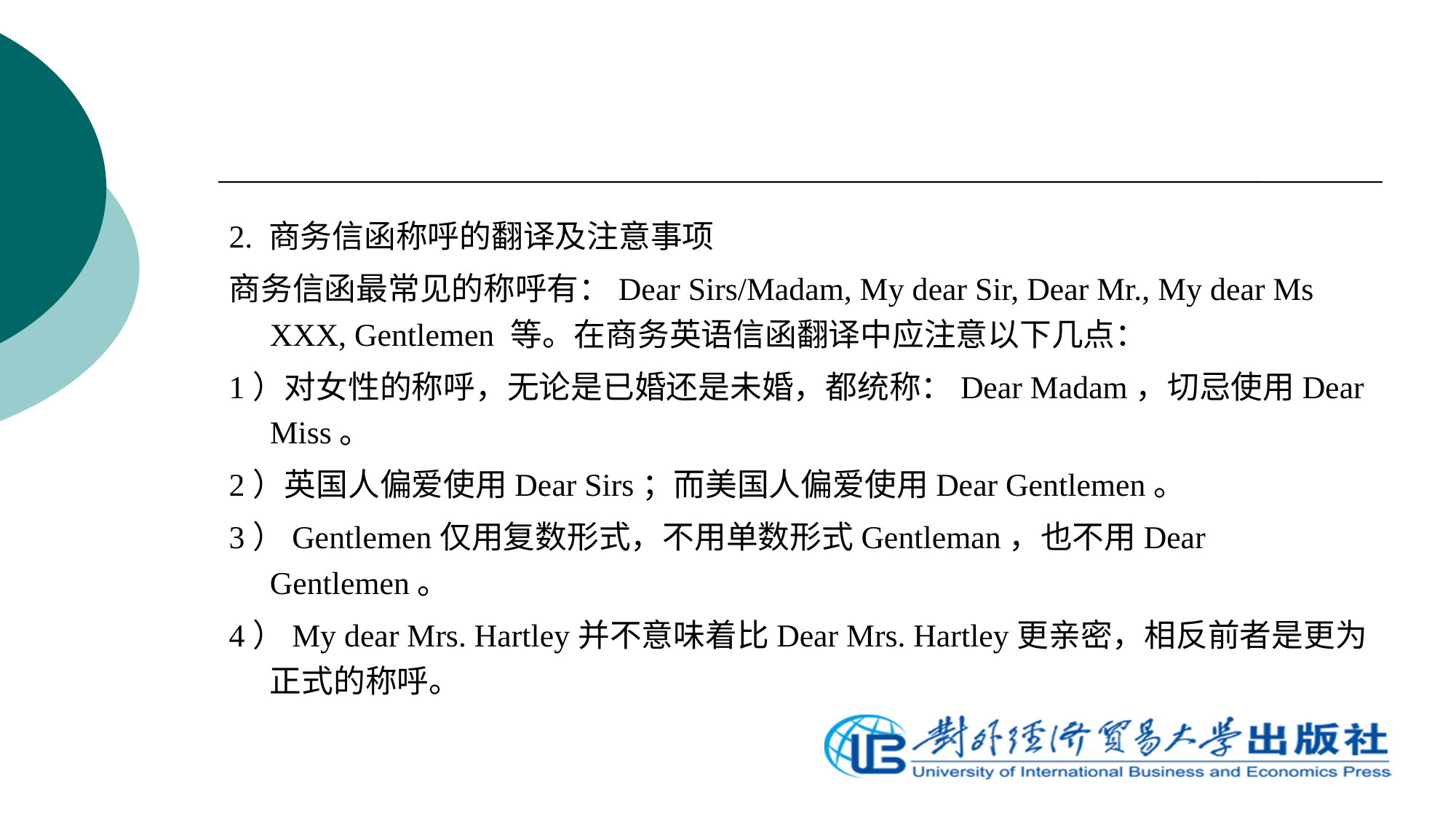

2. 商务信函称呼的翻译及注意事项
商务信函最常见的称呼有：Dear Sirs/Madam, My dear Sir, Dear Mr., My dear Ms XXX, Gentlemen 等。在商务英语信函翻译中应注意以下几点：
1）对女性的称呼，无论是已婚还是未婚，都统称：Dear Madam，切忌使用Dear Miss。
2）英国人偏爱使用Dear Sirs；而美国人偏爱使用Dear Gentlemen。
3）Gentlemen仅用复数形式，不用单数形式Gentleman，也不用Dear Gentlemen。
4）My dear Mrs. Hartley并不意味着比Dear Mrs. Hartley更亲密，相反前者是更为正式的称呼。